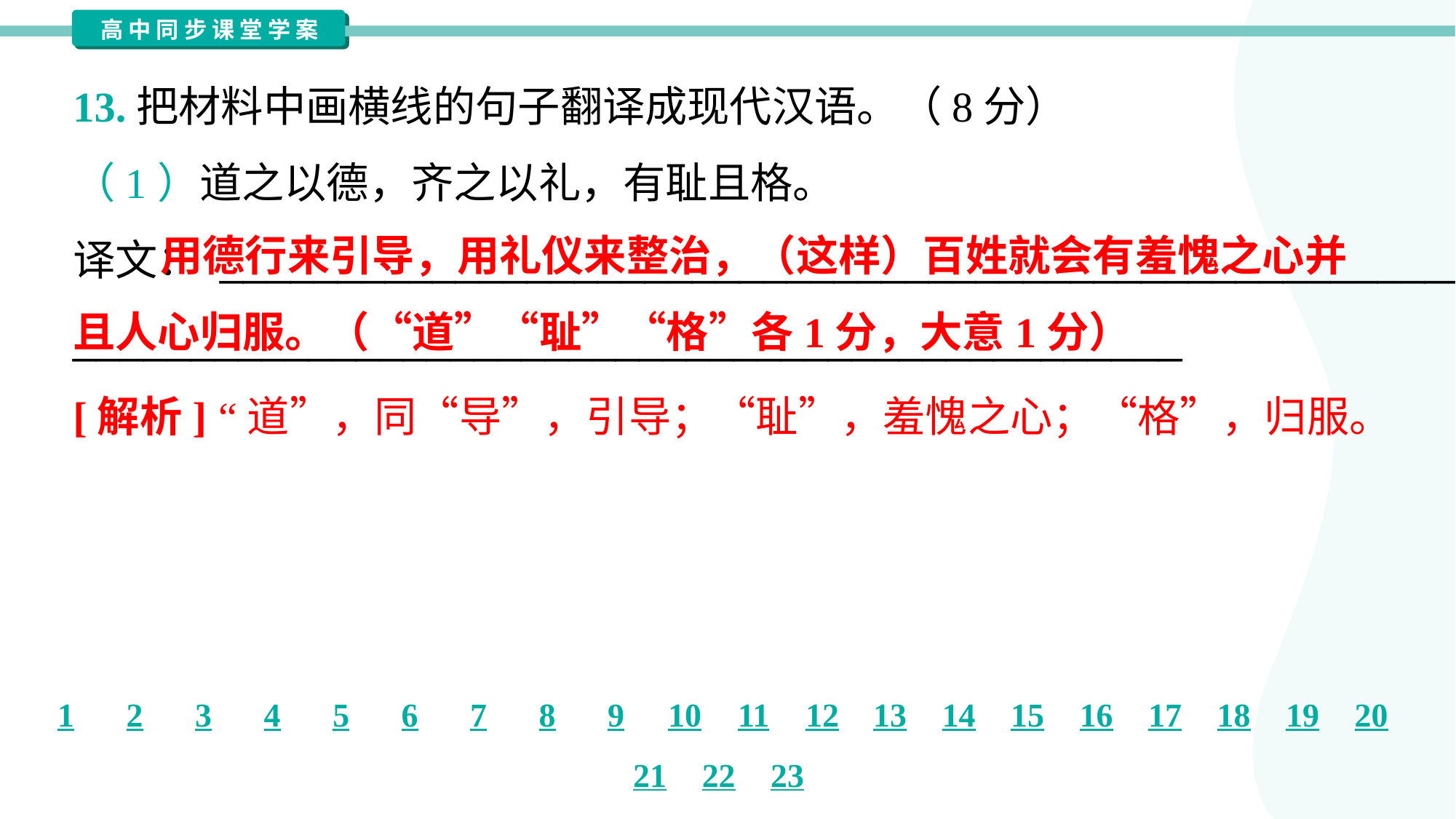

13.把材料中画横线的句子翻译成现代汉语。（8分）
（1）道之以德，齐之以礼，有耻且格。
译文： ______________________________________________________
_______________________________________________
        用德行来引导，用礼仪来整治，（这样）百姓就会有羞愧之心并且人心归服。（“道”“耻”“格”各1分，大意1分）
[解析] “道”，同“导”，引导；“耻”，羞愧之心；“格”，归服。